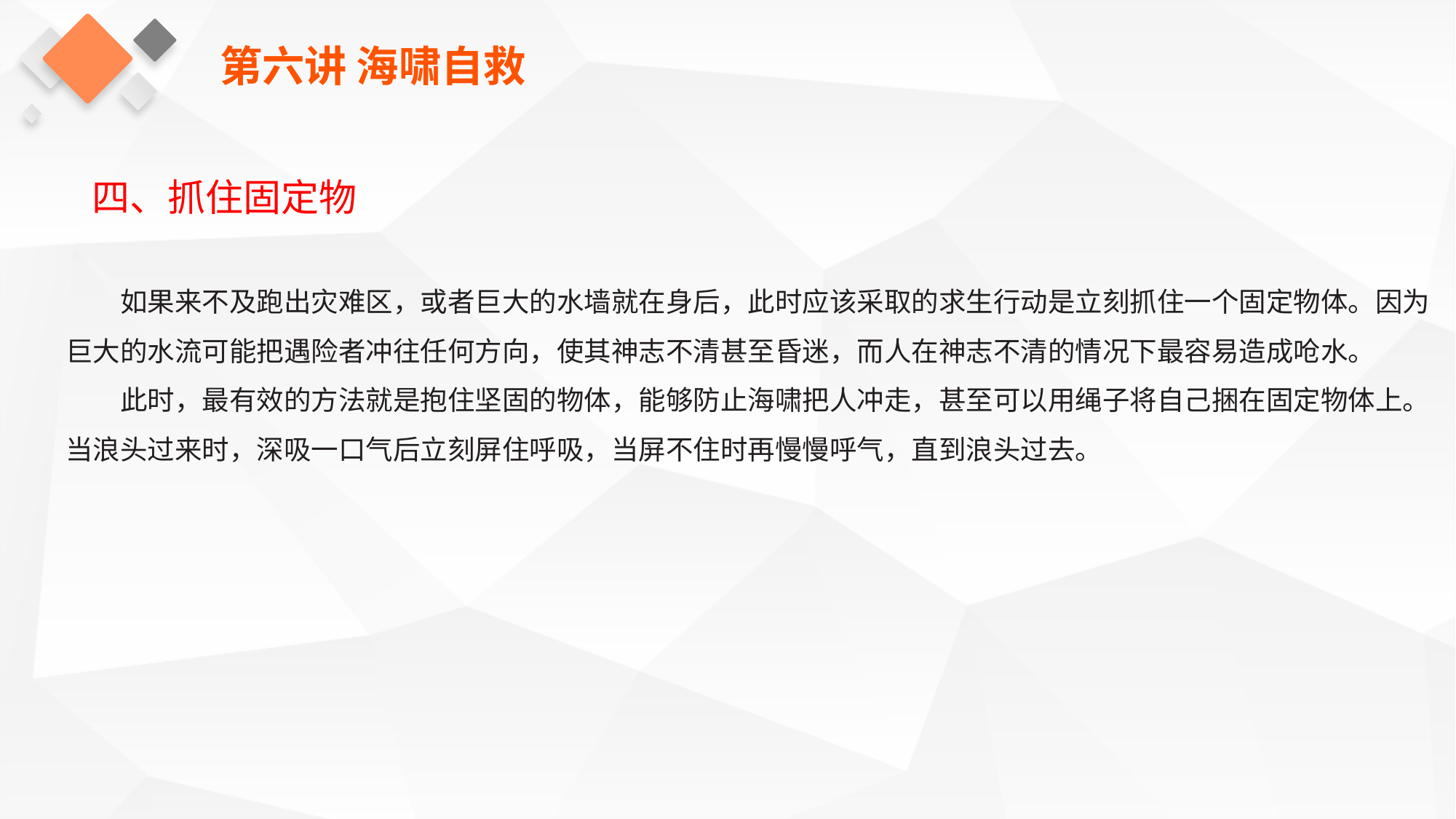

第六讲 海啸自救
四、抓住固定物
如果来不及跑出灾难区，或者巨大的水墙就在身后，此时应该采取的求生行动是立刻抓住一个固定物体。因为巨大的水流可能把遇险者冲往任何方向，使其神志不清甚至昏迷，而人在神志不清的情况下最容易造成呛水。
此时，最有效的方法就是抱住坚固的物体，能够防止海啸把人冲走，甚至可以用绳子将自己捆在固定物体上。当浪头过来时，深吸一口气后立刻屏住呼吸，当屏不住时再慢慢呼气，直到浪头过去。